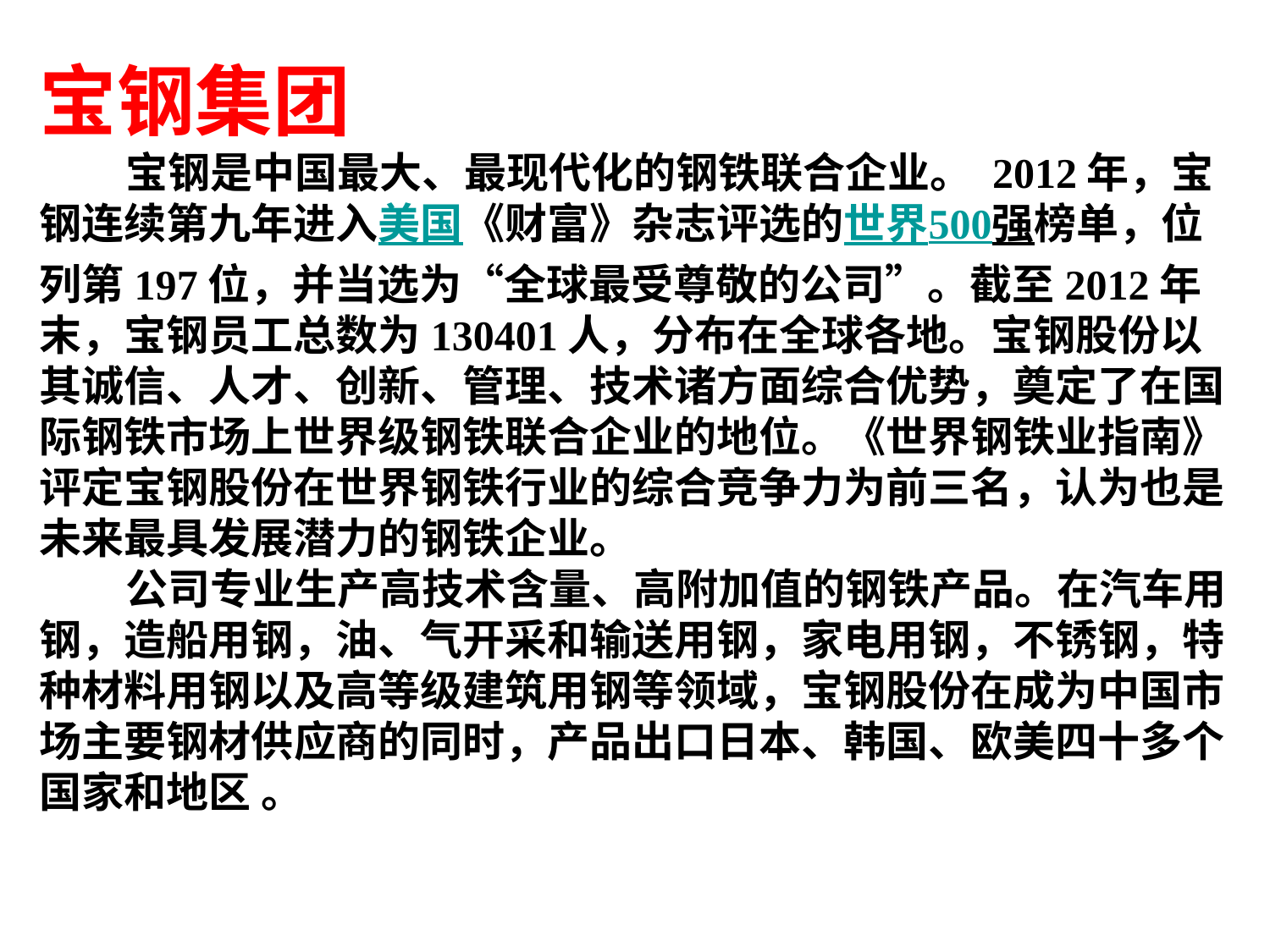

宝钢集团
        宝钢是中国最大、最现代化的钢铁联合企业。 2012年，宝钢连续第九年进入美国《财富》杂志评选的世界500强榜单，位列第197位，并当选为“全球最受尊敬的公司”。截至2012年末，宝钢员工总数为130401人，分布在全球各地。宝钢股份以其诚信、人才、创新、管理、技术诸方面综合优势，奠定了在国际钢铁市场上世界级钢铁联合企业的地位。《世界钢铁业指南》评定宝钢股份在世界钢铁行业的综合竞争力为前三名，认为也是未来最具发展潜力的钢铁企业。
        公司专业生产高技术含量、高附加值的钢铁产品。在汽车用钢，造船用钢，油、气开采和输送用钢，家电用钢，不锈钢，特种材料用钢以及高等级建筑用钢等领域，宝钢股份在成为中国市场主要钢材供应商的同时，产品出口日本、韩国、欧美四十多个国家和地区 。